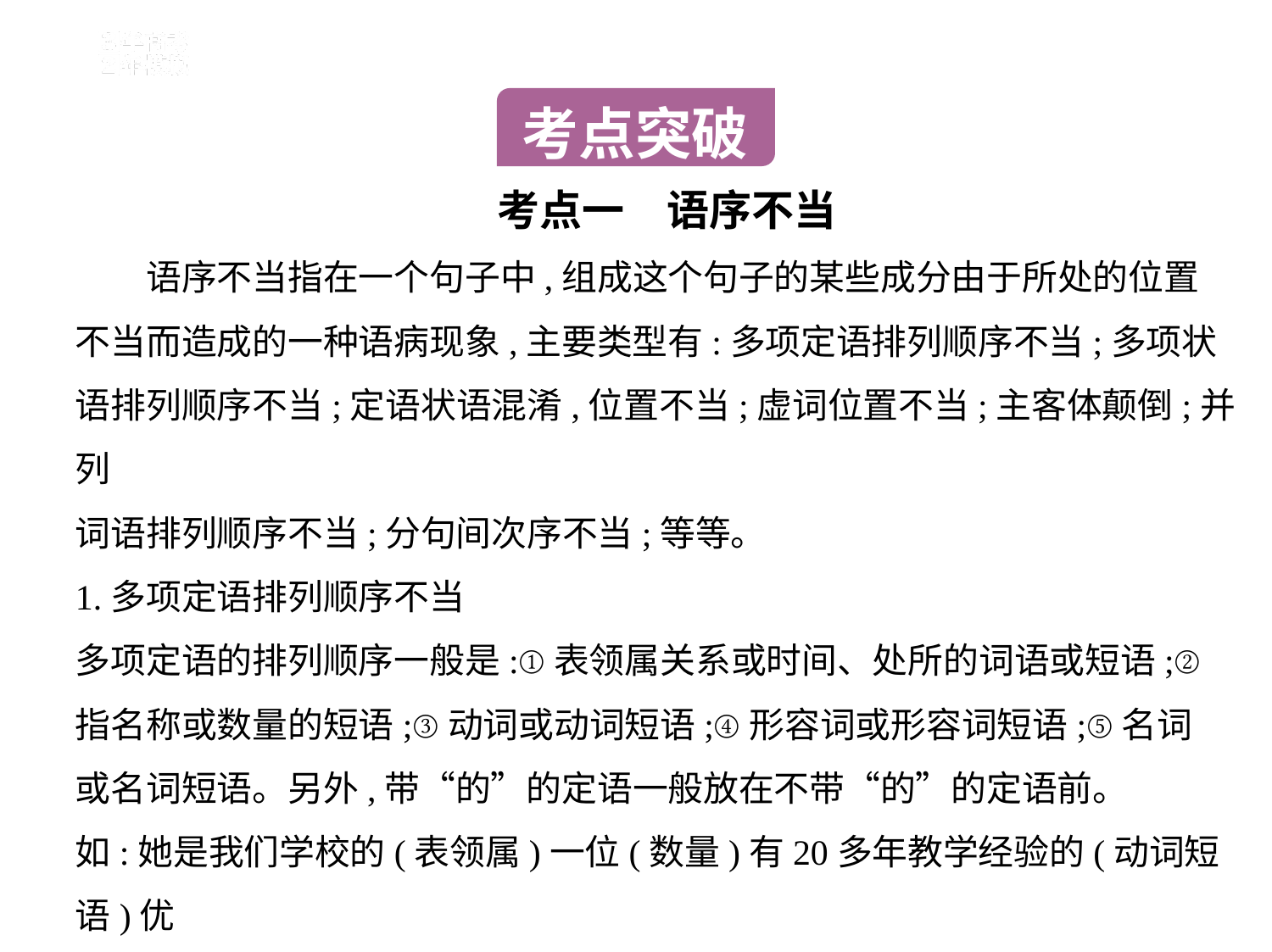

考点突破
考点一　语序不当
　　语序不当指在一个句子中,组成这个句子的某些成分由于所处的位置
不当而造成的一种语病现象,主要类型有:多项定语排列顺序不当;多项状
语排列顺序不当;定语状语混淆,位置不当;虚词位置不当;主客体颠倒;并列
词语排列顺序不当;分句间次序不当;等等。
1.多项定语排列顺序不当
多项定语的排列顺序一般是:①表领属关系或时间、处所的词语或短语;②
指名称或数量的短语;③动词或动词短语;④形容词或形容词短语;⑤名词
或名词短语。另外,带“的”的定语一般放在不带“的”的定语前。
如:她是我们学校的(表领属)一位(数量)有20多年教学经验的(动词短语)优
秀的(形容词)女(形容词)数学(名词)教师。
如果不按这个顺序排列就是语序不当,读起来别扭。